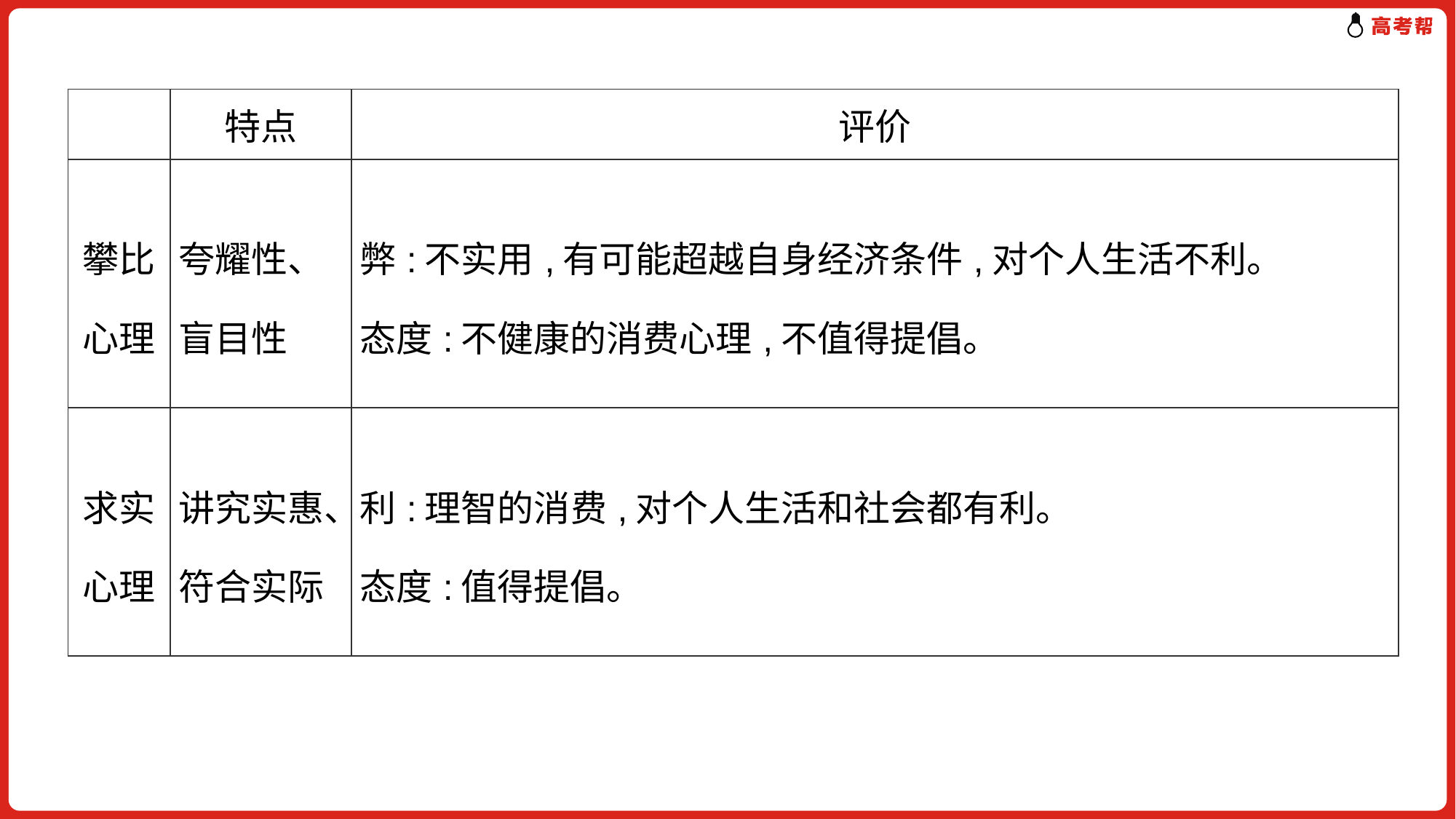

|  | 特点 | 评价 |
| --- | --- | --- |
| 攀比心理 | 夸耀性、盲目性 | 弊:不实用,有可能超越自身经济条件,对个人生活不利。 态度:不健康的消费心理,不值得提倡。 |
| --- | --- | --- |
| 求实心理 | 讲究实惠、符合实际 | 利:理智的消费,对个人生活和社会都有利。 态度:值得提倡。 |